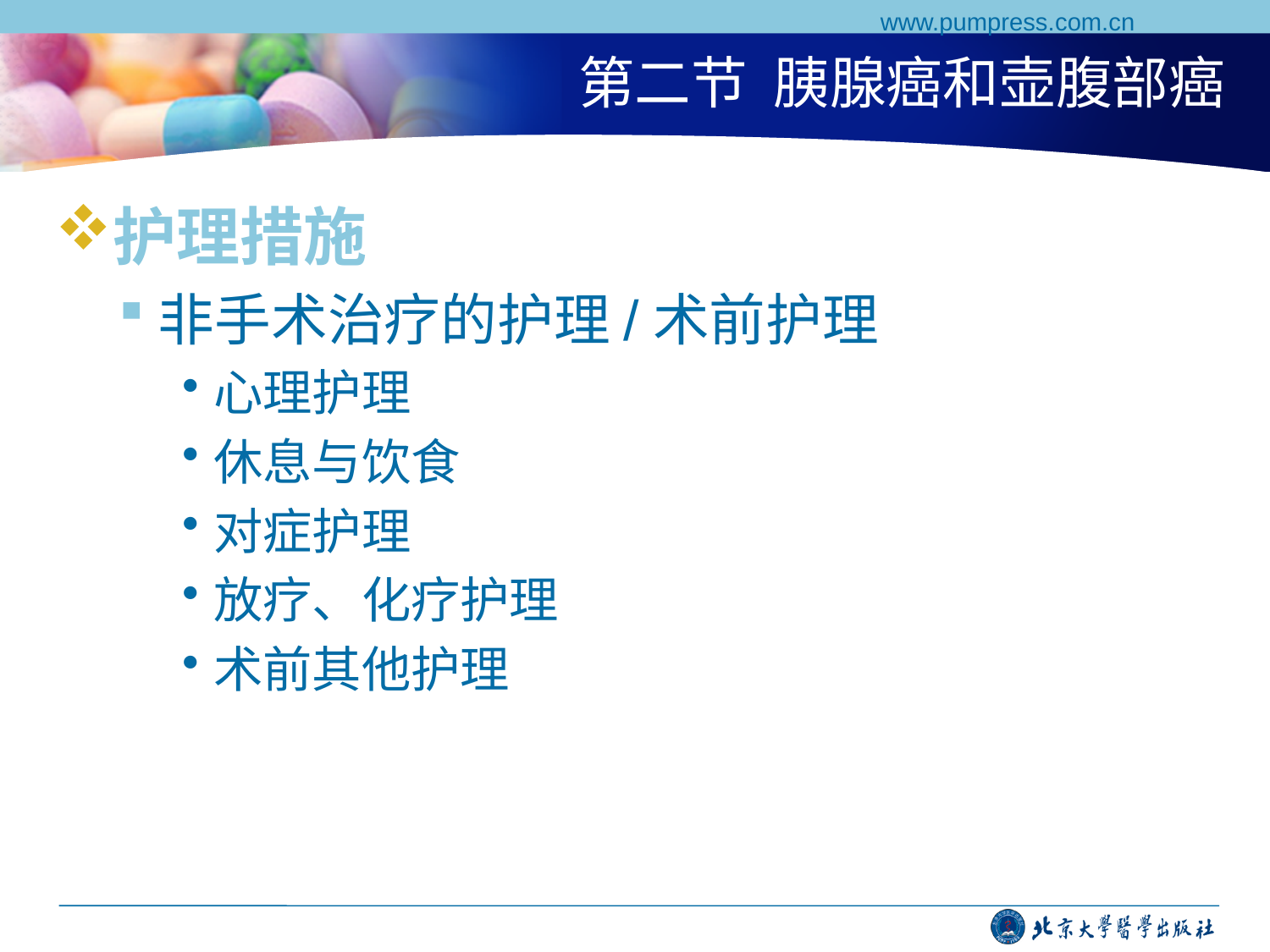

www.pumpress.com.cn
# 第二节  胰腺癌和壶腹部癌
护理措施
非手术治疗的护理/术前护理
心理护理
休息与饮食
对症护理
放疗、化疗护理
术前其他护理